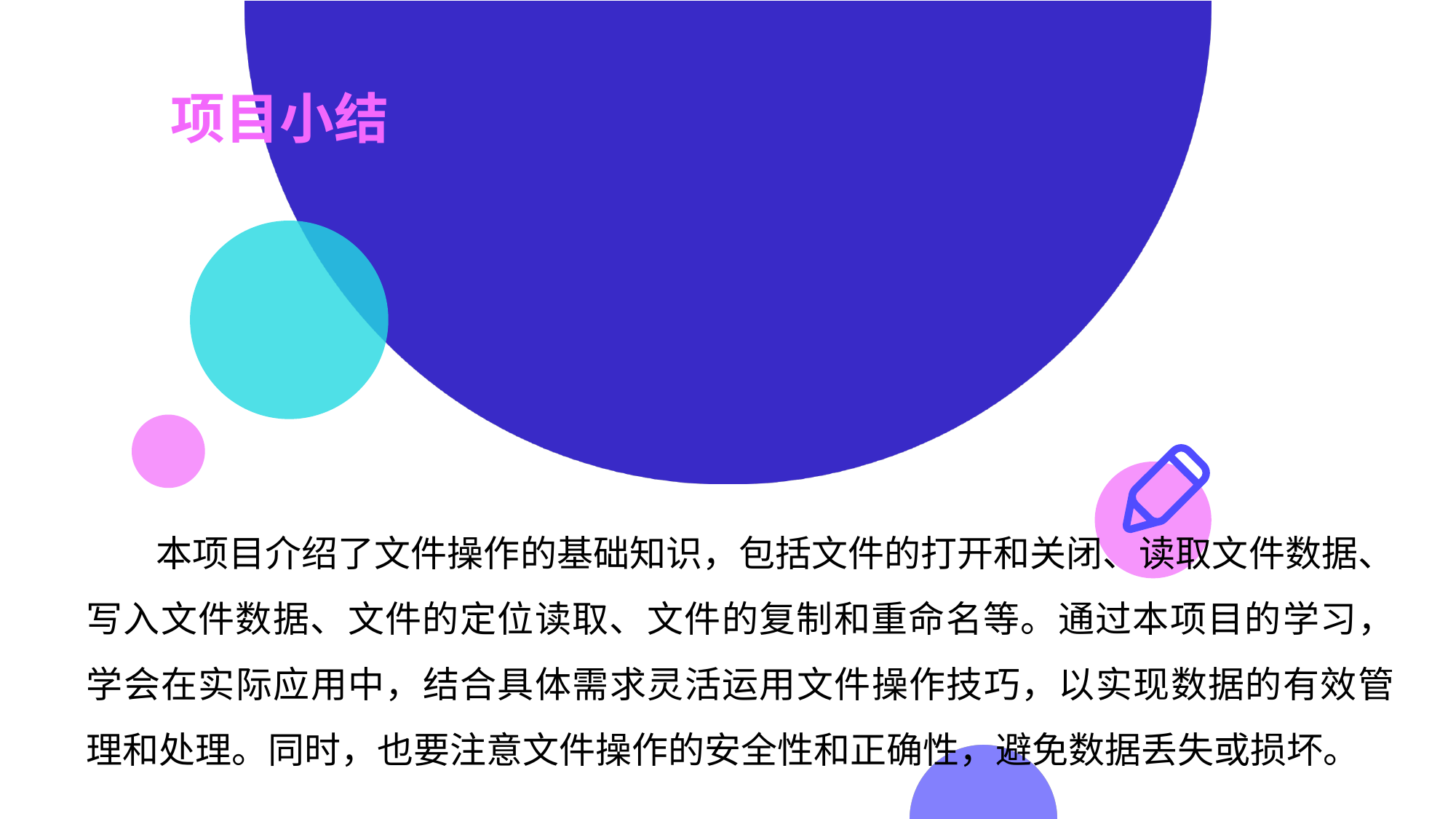

# 项目小结
   本项目介绍了文件操作的基础知识，包括文件的打开和关闭、读取文件数据、写入文件数据、文件的定位读取、文件的复制和重命名等。通过本项目的学习，学会在实际应用中，结合具体需求灵活运用文件操作技巧，以实现数据的有效管理和处理。同时，也要注意文件操作的安全性和正确性，避免数据丢失或损坏。